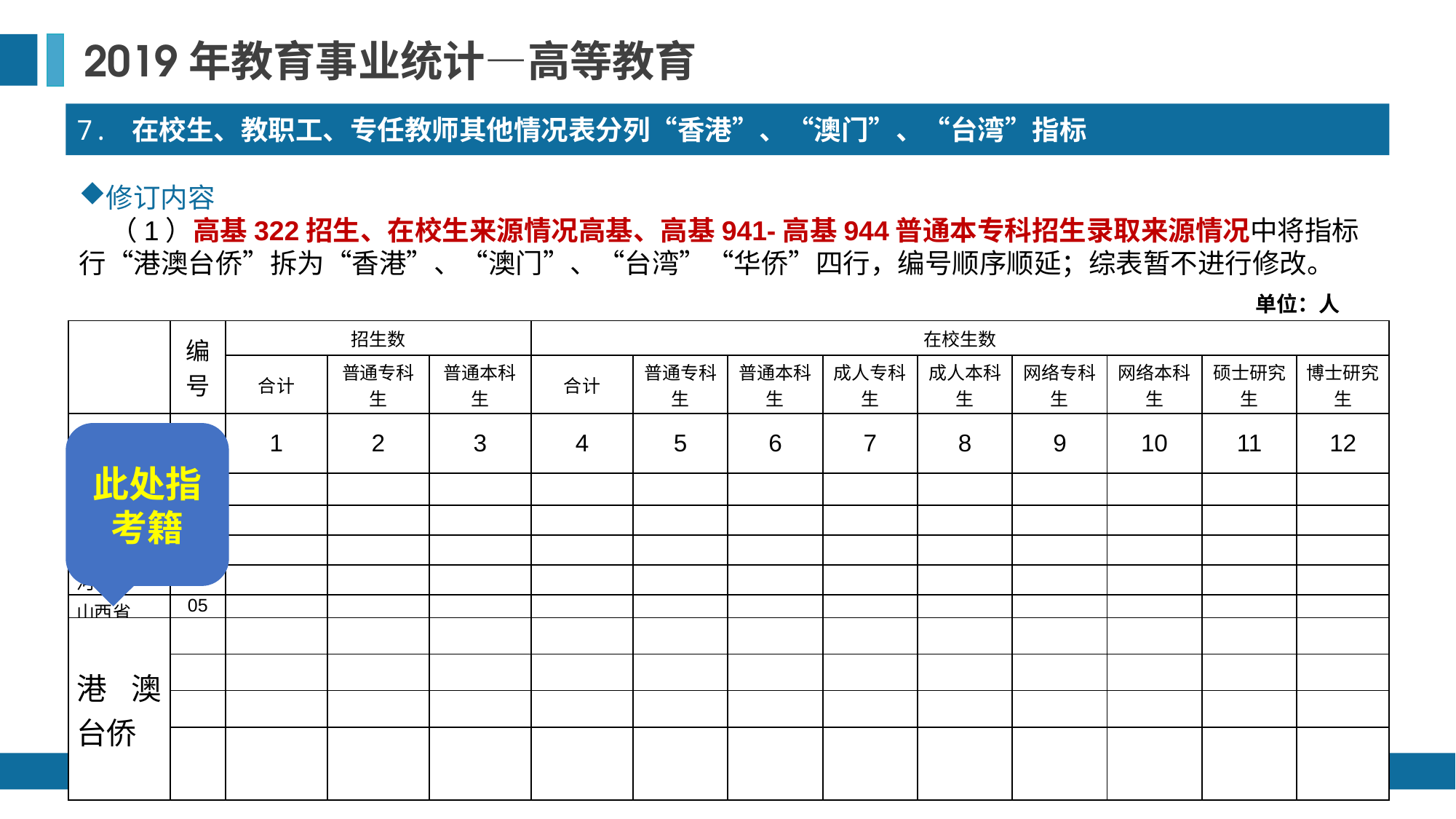

2019年教育事业统计—高等教育

7. 在校生、教职工、专任教师其他情况表分列“香港”、“澳门”、“台湾”指标
修订内容
    （1）高基322招生、在校生来源情况高基、高基941-高基944普通本专科招生录取来源情况中将指标行“港澳台侨”拆为“香港”、“澳门”、“台湾”“华侨”四行，编号顺序顺延；综表暂不进行修改。
单位：人
|  | 编号 | 招生数 |  |  | 在校生数 |  |  |  |  |  |  |  |  |
| --- | --- | --- | --- | --- | --- | --- | --- | --- | --- | --- | --- | --- | --- |
|  |  | 合计 | 普通专科生 | 普通本科生 | 合计 | 普通专科生 | 普通本科生 | 成人专科生 | 成人本科生 | 网络专科生 | 网络本科生 | 硕士研究生 | 博士研究生 |
| 甲 | 乙 | 1 | 2 | 3 | 4 | 5 | 6 | 7 | 8 | 9 | 10 | 11 | 12 |
| 总计 | 01 |  |  |  |  |  |  |  |  |  |  |  |  |
| 北京市 | 02 |  |  |  |  |  |  |  |  |  |  |  |  |
| 天津市 | 03 |  |  |  |  |  |  |  |  |  |  |  |  |
| 河北省 | 04 |  |  |  |  |  |  |  |  |  |  |  |  |
| 山西省 | 05 |  |  |  |  |  |  |  |  |  |  |  |  |
| …… |  |  |  |  |  |  |  |  |  |  |  |  |  |
| 香港 | 33 |  |  |  |  |  |  |  |  |  |  |  |  |
| 澳门 | 34 |  |  |  |  |  |  |  |  |  |  |  |  |
| 台湾 | 35 |  |  |  |  |  |  |  |  |  |  |  |  |
| 华侨 | 36 |  |  |  |  |  |  |  |  |  |  |  |  |
此处指考籍
| 港澳台侨 |  |  |  |  |  |  |  |  |  |  |  |  |  |
| --- | --- | --- | --- | --- | --- | --- | --- | --- | --- | --- | --- | --- | --- |
|  |  |  |  |  |  |  |  |  |  |  |  |  |  |
|  |  |  |  |  |  |  |  |  |  |  |  |  |  |
|  |  |  |  |  |  |  |  |  |  |  |  |  |  |

2019年教育事业统计培训